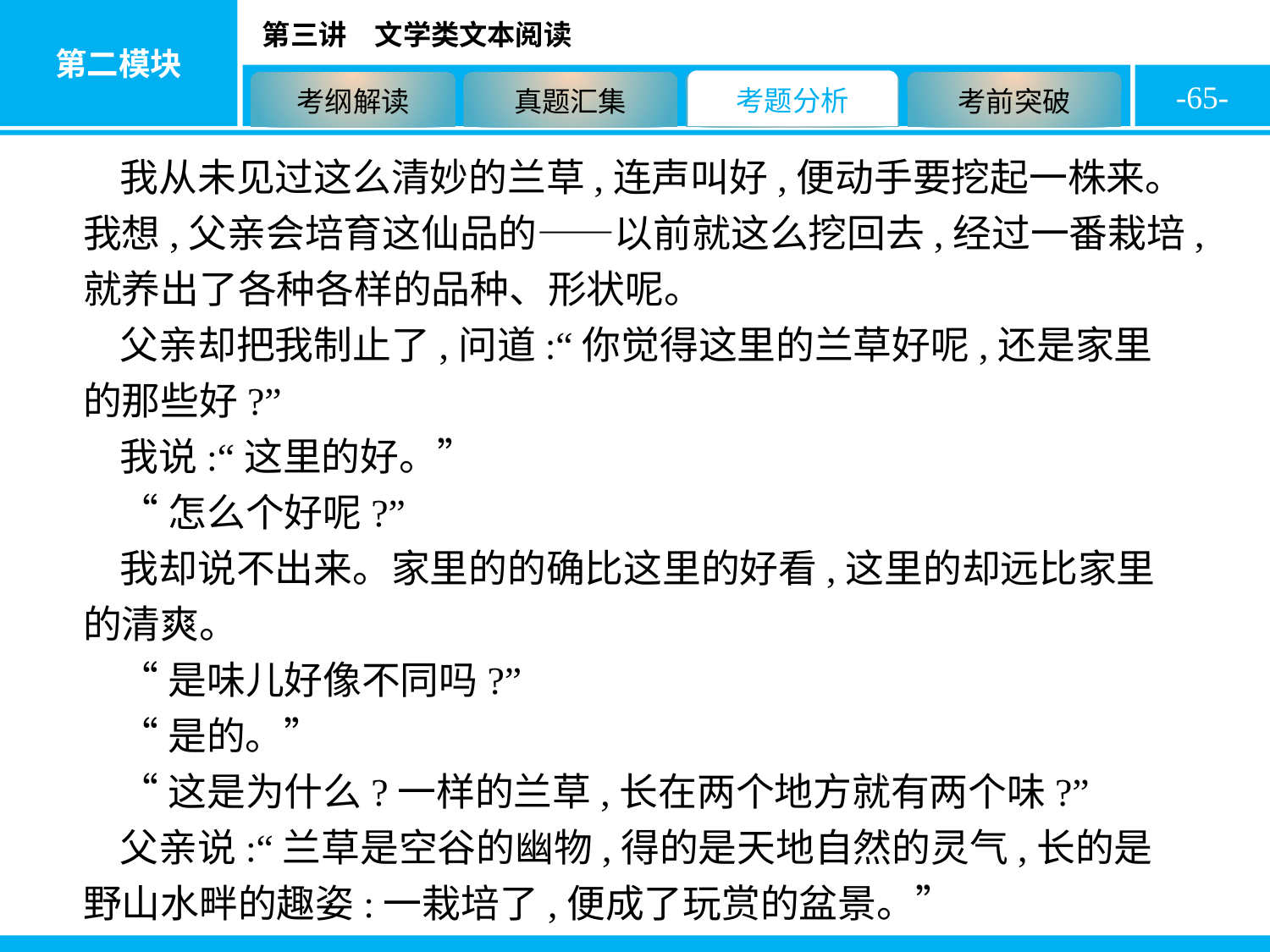

-65-
我从未见过这么清妙的兰草,连声叫好,便动手要挖起一株来。我想,父亲会培育这仙品的——以前就这么挖回去,经过一番栽培,就养出了各种各样的品种、形状呢。
父亲却把我制止了,问道:“你觉得这里的兰草好呢,还是家里的那些好?”
我说:“这里的好。”
“怎么个好呢?”
我却说不出来。家里的的确比这里的好看,这里的却远比家里的清爽。
“是味儿好像不同吗?”
“是的。”
“这是为什么?一样的兰草,长在两个地方就有两个味?”
父亲说:“兰草是空谷的幽物,得的是天地自然的灵气,长的是野山水畔的趣姿:一栽培了,便成了玩赏的盆景。”